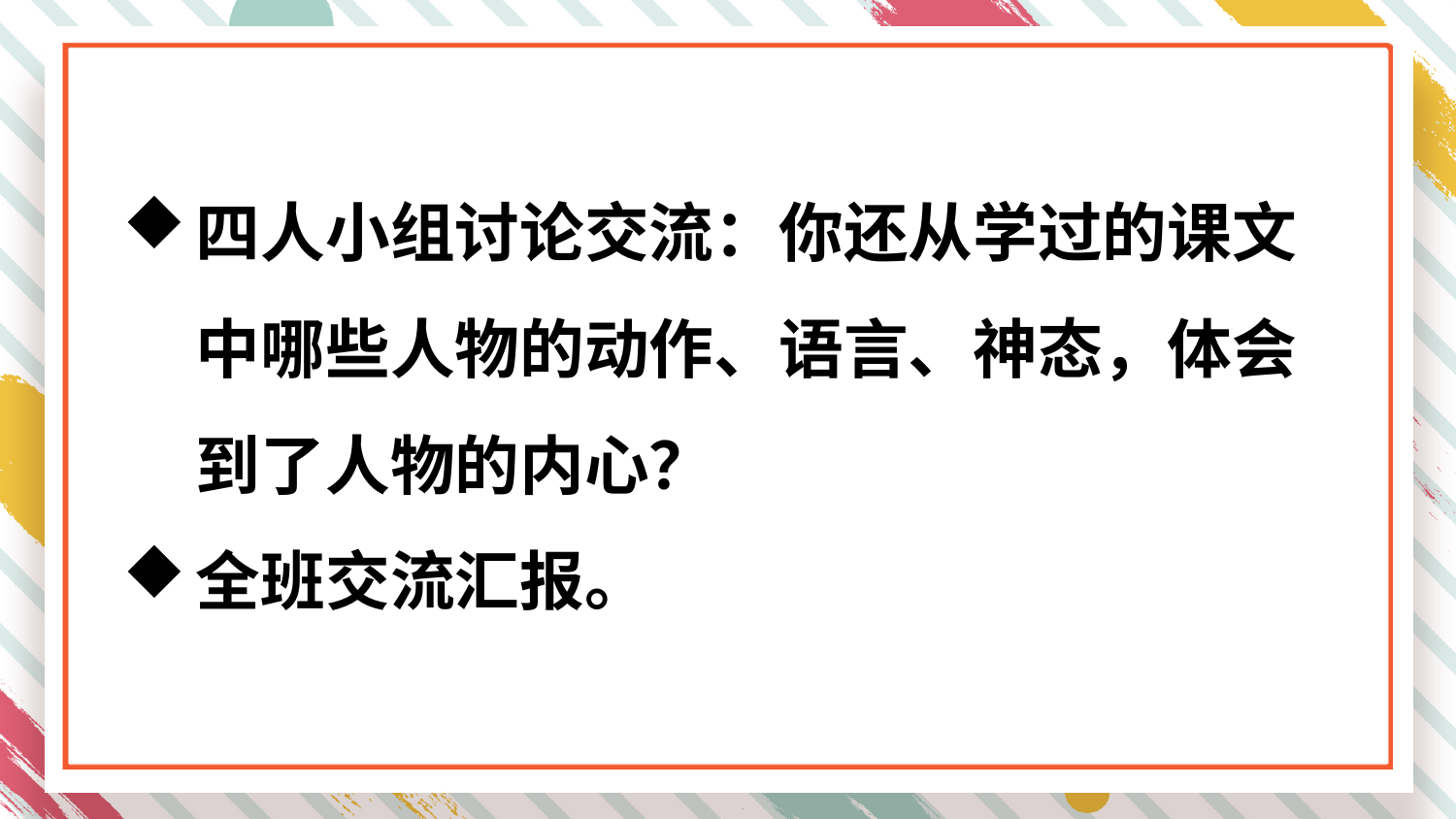

四人小组讨论交流：你还从学过的课文中哪些人物的动作、语言、神态，体会到了人物的内心？
全班交流汇报。